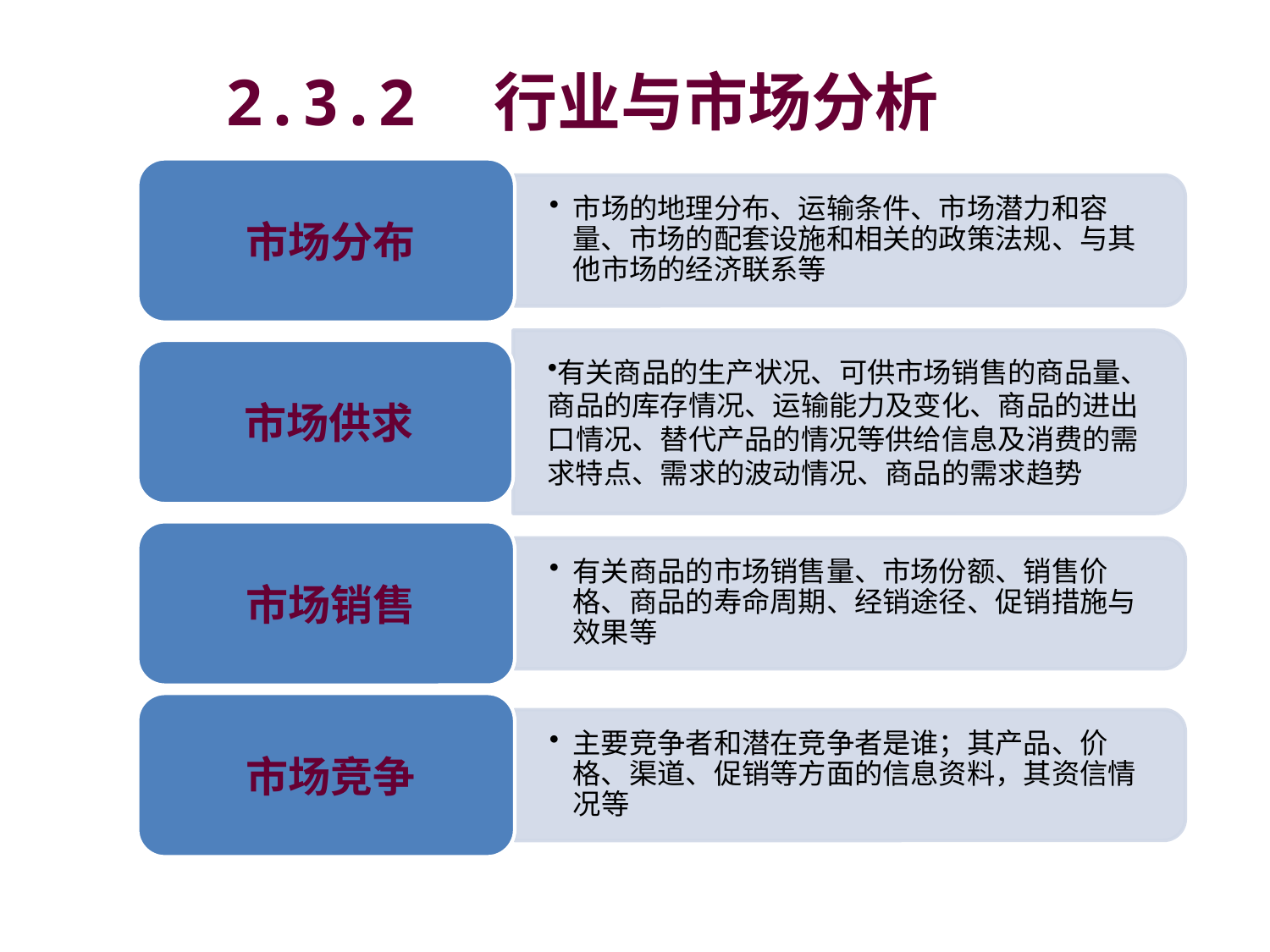

# 2.3.2　行业与市场分析
市场的地理分布、运输条件、市场潜力和容量、市场的配套设施和相关的政策法规、与其他市场的经济联系等
市场分布
有关商品的生产状况、可供市场销售的商品量、商品的库存情况、运输能力及变化、商品的进出口情况、替代产品的情况等供给信息及消费的需求特点、需求的波动情况、商品的需求趋势
市场供求
有关商品的市场销售量、市场份额、销售价格、商品的寿命周期、经销途径、促销措施与效果等
市场销售
主要竞争者和潜在竞争者是谁；其产品、价格、渠道、促销等方面的信息资料，其资信情况等
市场竞争